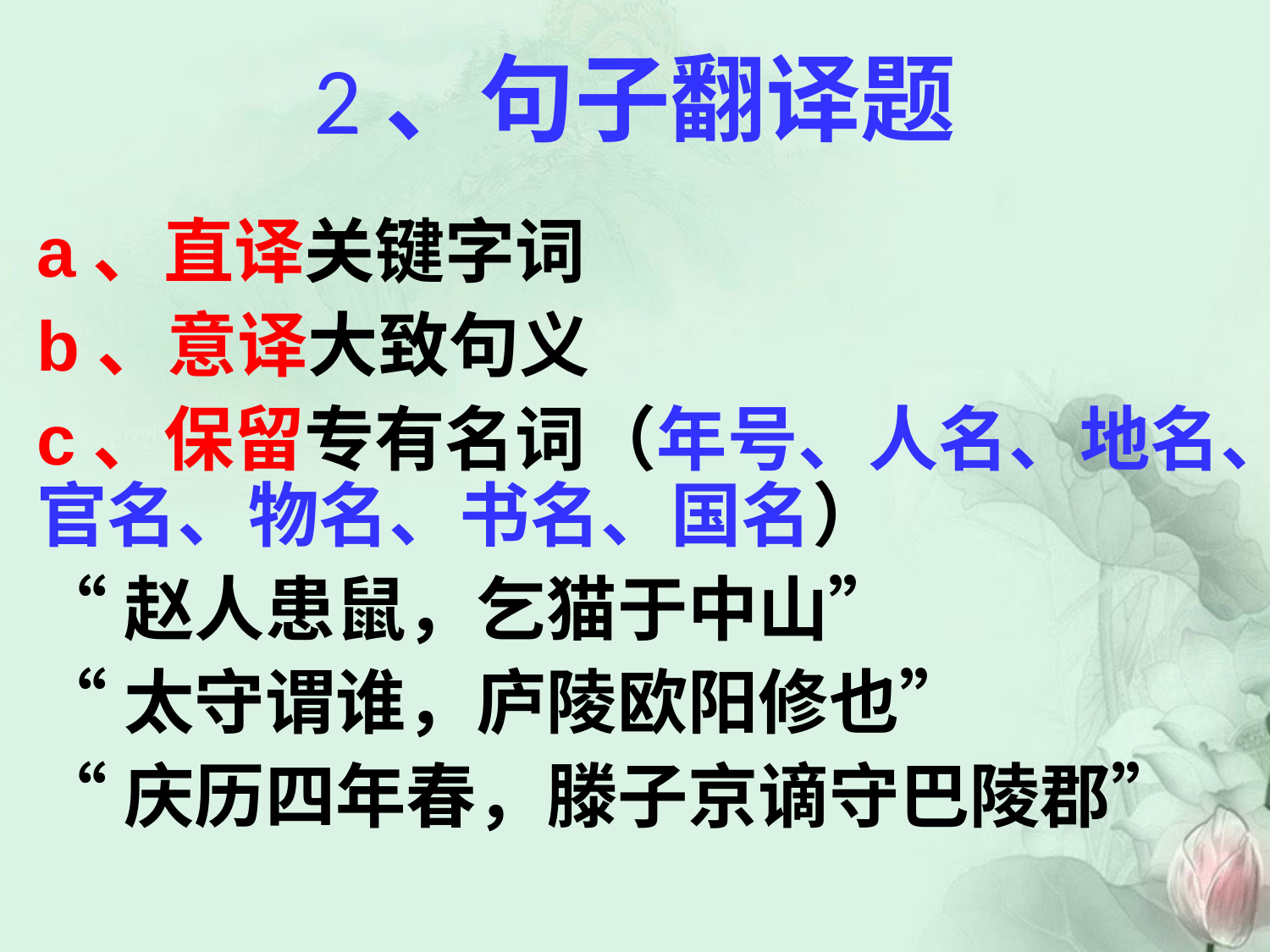

# 2、句子翻译题
a、直译关键字词
b、意译大致句义
c、保留专有名词（年号、人名、地名、官名、物名、书名、国名）
“赵人患鼠，乞猫于中山”
“太守谓谁，庐陵欧阳修也”
“庆历四年春，滕子京谪守巴陵郡”